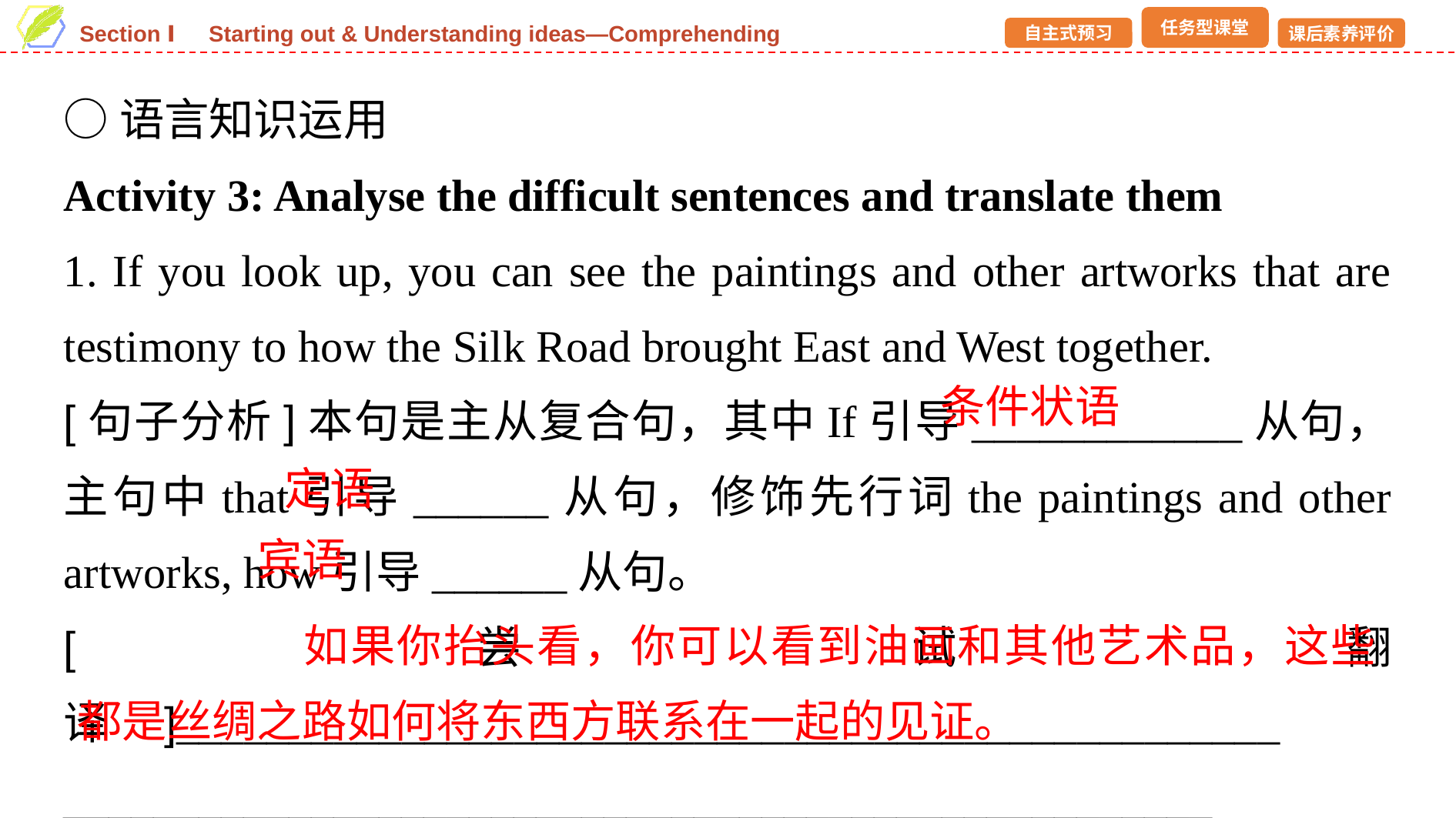

○语言知识运用
Activity 3: Analyse the difficult sentences and translate them
1. If you look up, you can see the paintings and other artworks that are testimony to how the Silk Road brought East and West together.
[句子分析]本句是主从复合句，其中If引导____________从句，主句中that引导______从句，修饰先行词the paintings and other artworks, how引导______从句。
[尝试翻译]_________________________________________________　___________________________________________________
条件状语
定语
宾语
如果你抬头看，你可以看到油画和其他艺术品，这些都是丝绸之路如何将东西方联系在一起的见证。